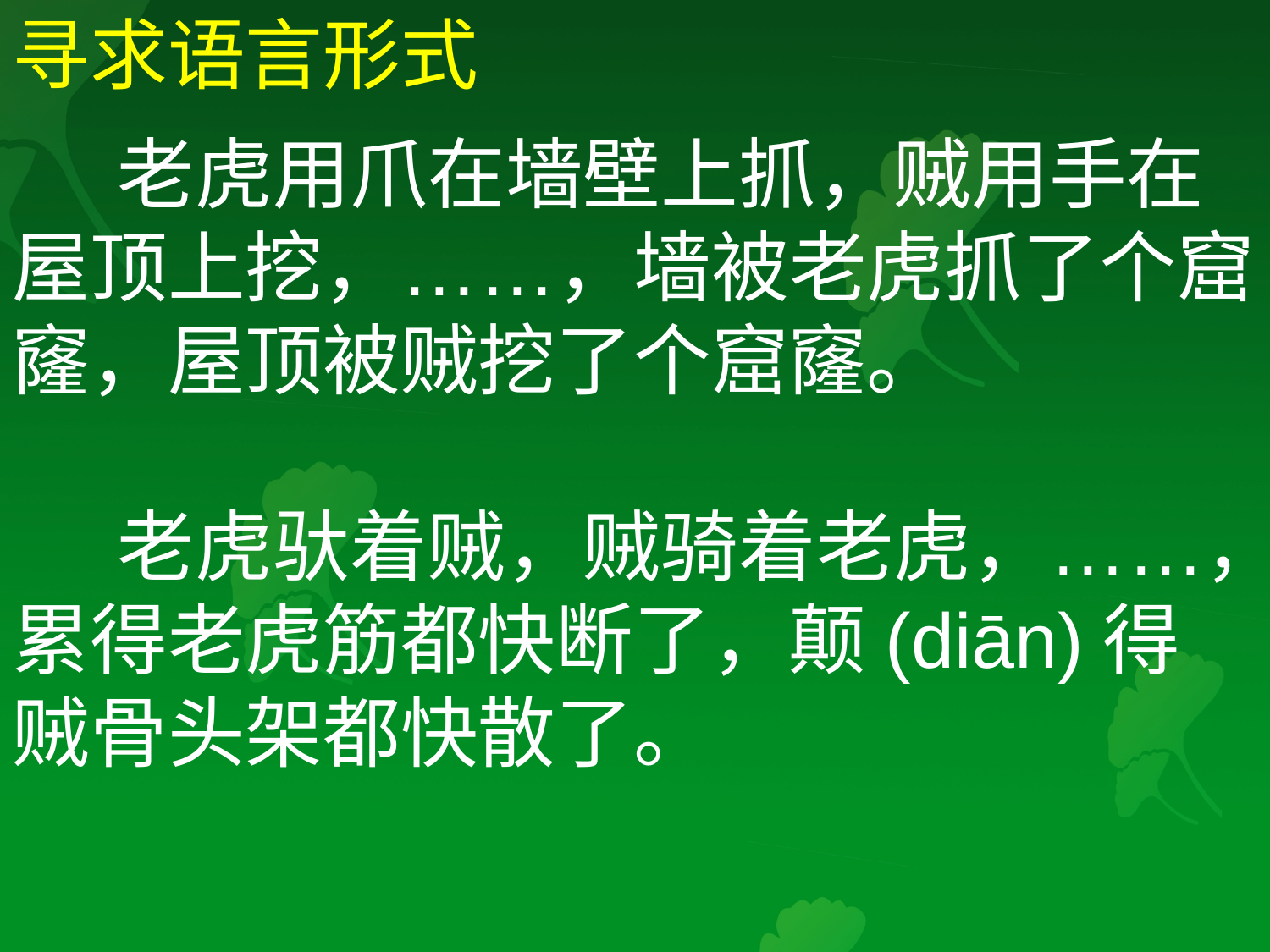

寻求语言形式
    老虎用爪在墙壁上抓，贼用手在屋顶上挖，……，墙被老虎抓了个窟窿，屋顶被贼挖了个窟窿。

    老虎驮着贼，贼骑着老虎，……，累得老虎筋都快断了，颠(diān)得贼骨头架都快散了。